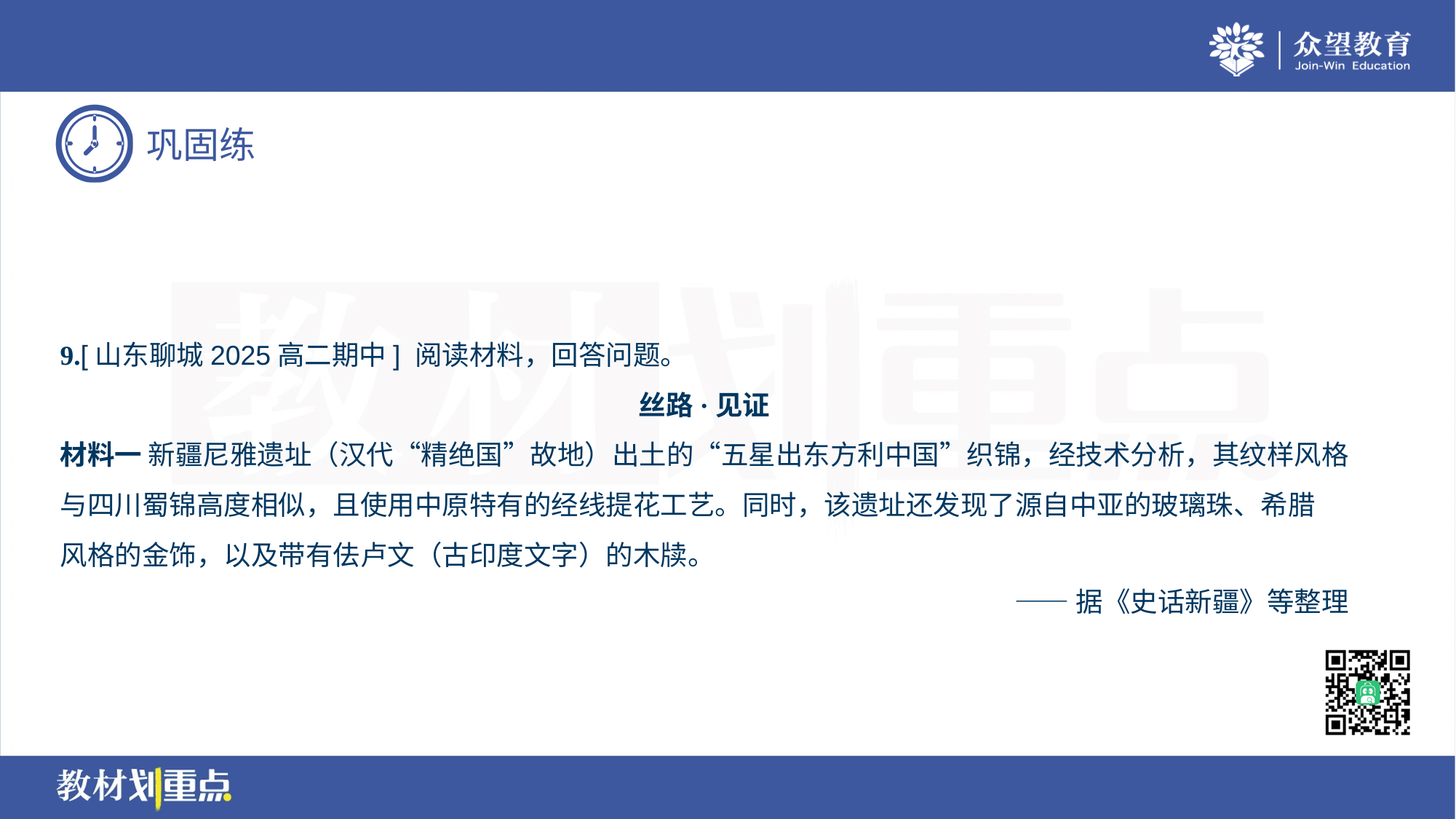

9.[山东聊城2025高二期中] 阅读材料，回答问题。
丝路·见证
材料一 新疆尼雅遗址（汉代“精绝国”故地）出土的“五星出东方利中国”织锦，经技术分析，其纹样风格
与四川蜀锦高度相似，且使用中原特有的经线提花工艺。同时，该遗址还发现了源自中亚的玻璃珠、希腊
风格的金饰，以及带有佉卢文（古印度文字）的木牍。
——据《史话新疆》等整理